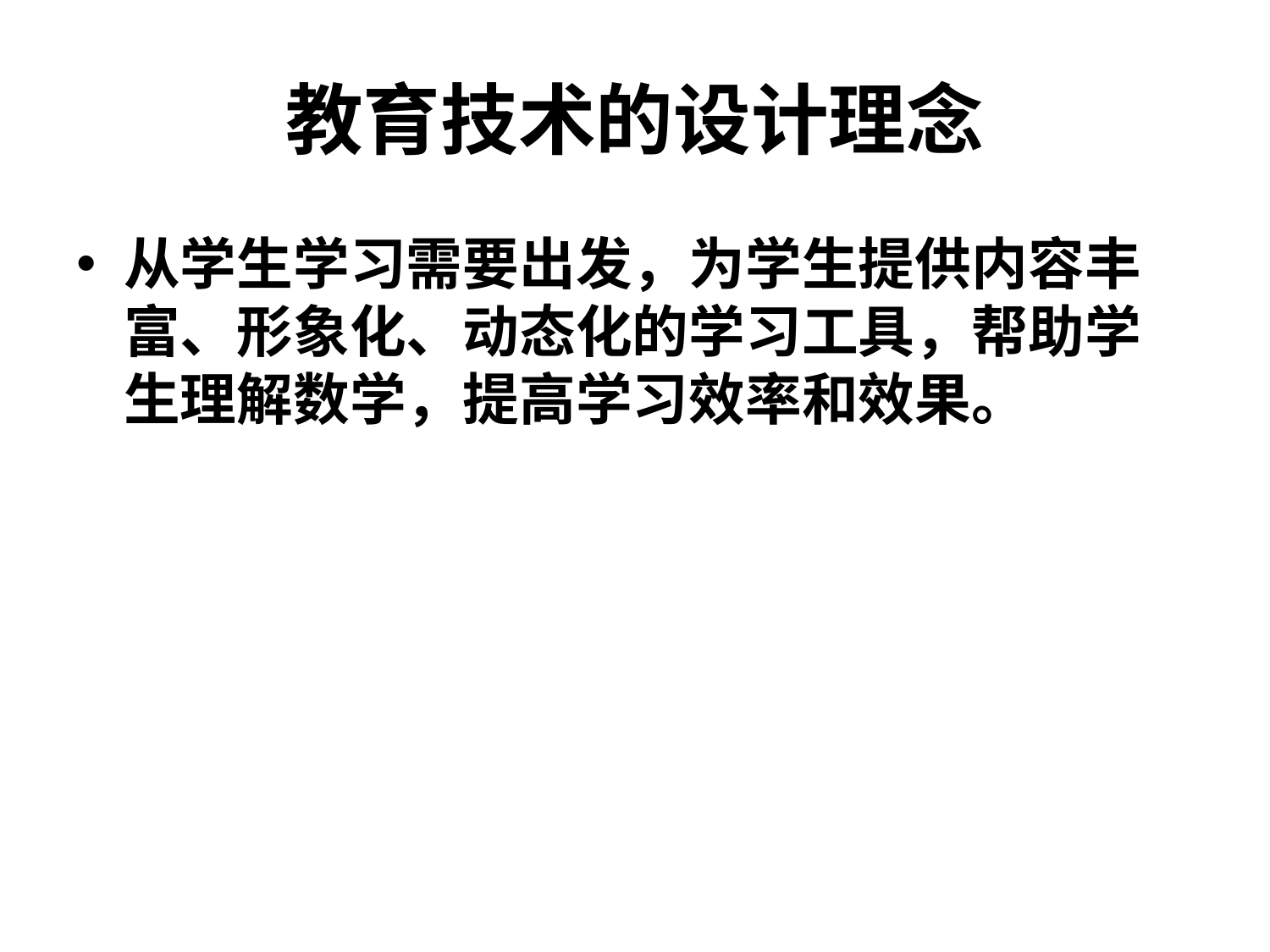

# 教育技术的设计理念
从学生学习需要出发，为学生提供内容丰富、形象化、动态化的学习工具，帮助学生理解数学，提高学习效率和效果。